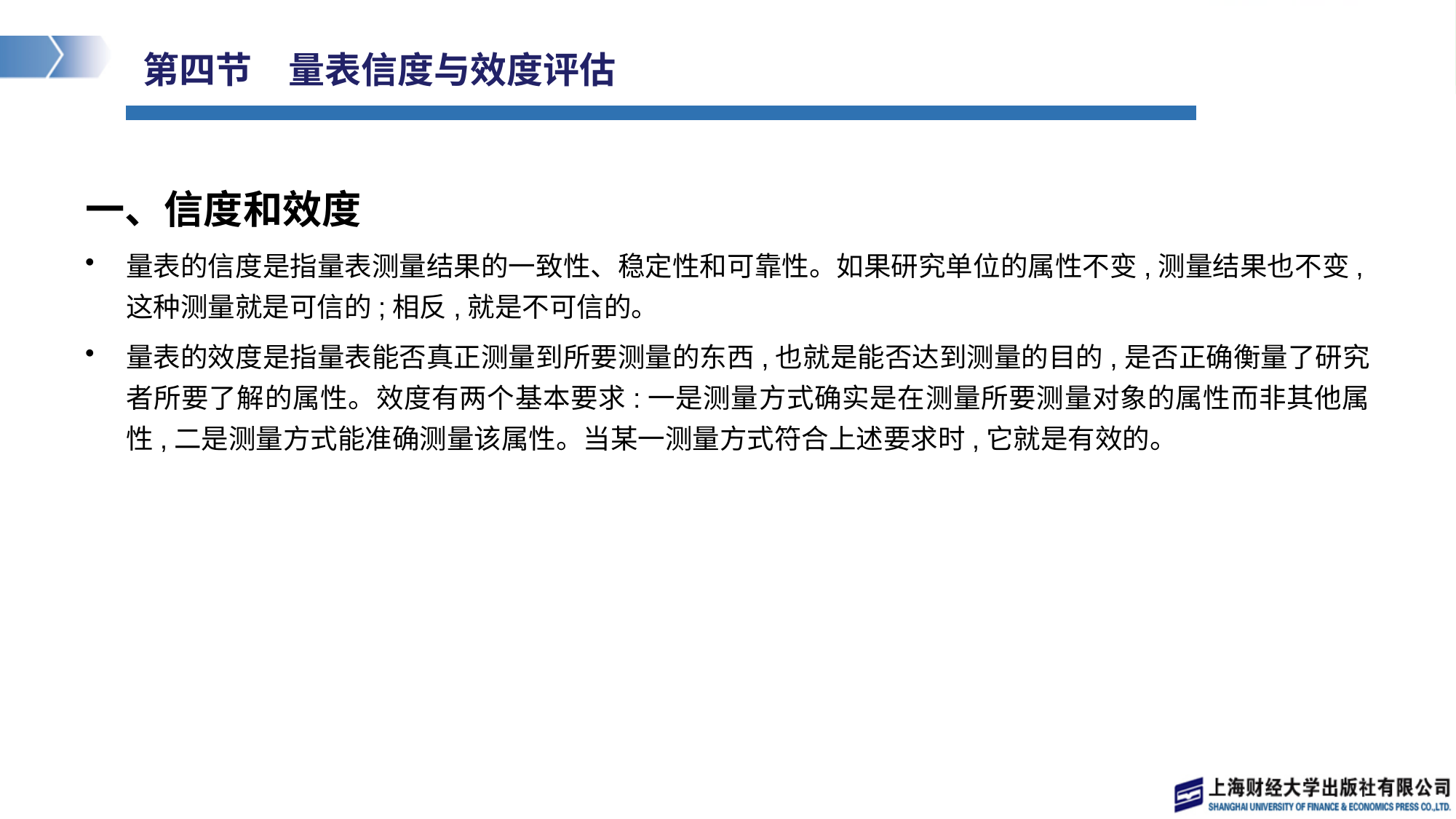

# 第四节　量表信度与效度评估
一、信度和效度
量表的信度是指量表测量结果的一致性、稳定性和可靠性。如果研究单位的属性不变,测量结果也不变,这种测量就是可信的;相反,就是不可信的。
量表的效度是指量表能否真正测量到所要测量的东西,也就是能否达到测量的目的,是否正确衡量了研究者所要了解的属性。效度有两个基本要求:一是测量方式确实是在测量所要测量对象的属性而非其他属性,二是测量方式能准确测量该属性。当某一测量方式符合上述要求时,它就是有效的。